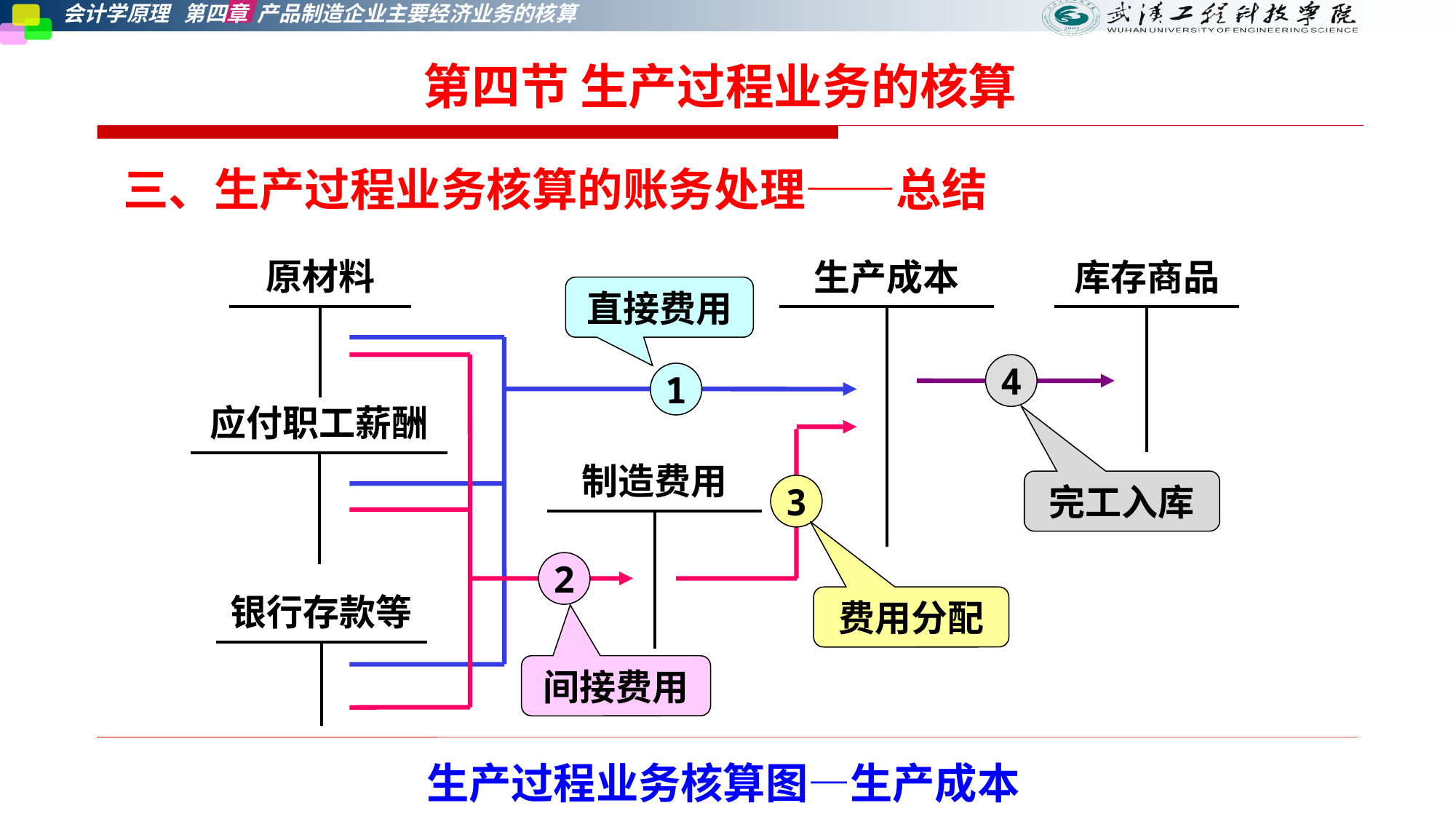

第四节 生产过程业务的核算
三、生产过程业务核算的账务处理——总结
| 原材料 |  |
| --- | --- |
|  |  |
| 生产成本 |  |
| --- | --- |
|  |  |
| 库存商品 |  |
| --- | --- |
|  |  |
直接费用

4
1

| 应付职工薪酬 |  |
| --- | --- |
|  |  |

| 制造费用 |  |
| --- | --- |
|  |  |
完工入库
3

2
| 银行存款等 |  |
| --- | --- |
|  |  |

费用分配
间接费用

生产过程业务核算图—生产成本